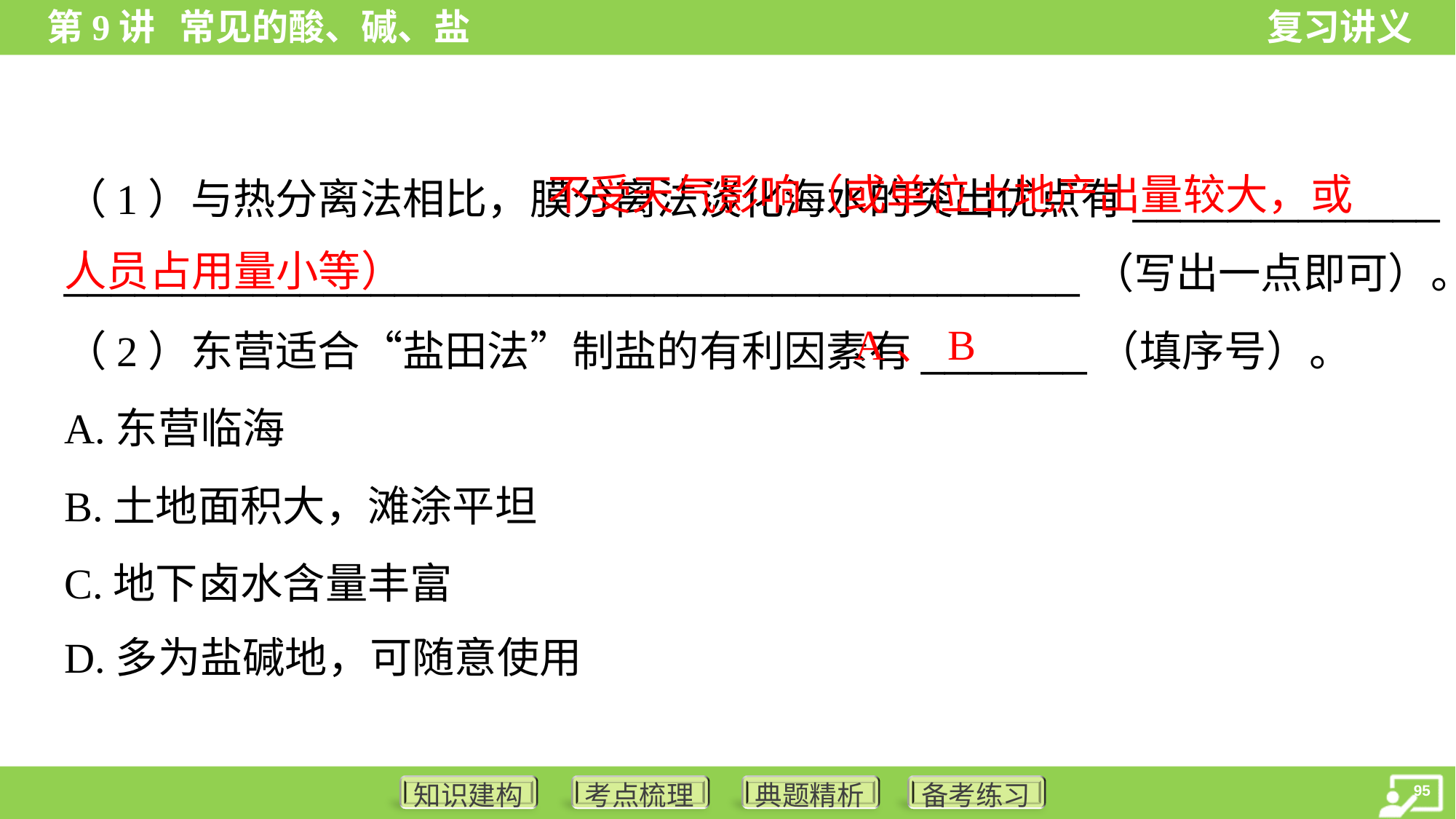

不受天气影响（或单位土地产出量较大，或人员占用量小等）
（1）与热分离法相比，膜分离法淡化海水的突出优点有_____________
___________________________________________（写出一点即可）。
A、B
（2）东营适合“盐田法”制盐的有利因素有_______（填序号）。
A.东营临海
B.土地面积大，滩涂平坦
C.地下卤水含量丰富
D.多为盐碱地，可随意使用